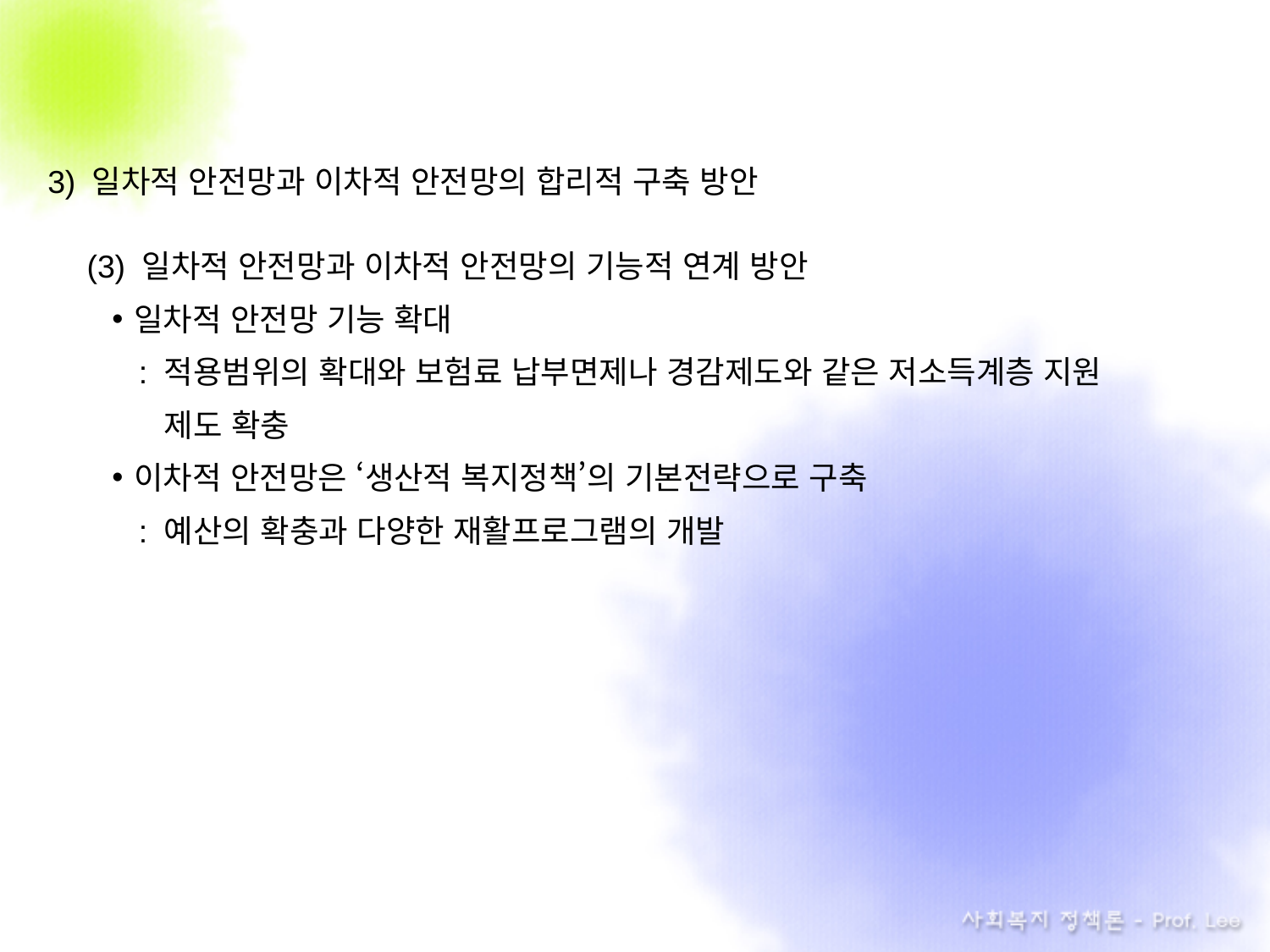

3) 일차적 안전망과 이차적 안전망의 합리적 구축 방안

(3) 일차적 안전망과 이차적 안전망의 기능적 연계 방안
일차적 안전망 기능 확대
   : 적용범위의 확대와 보험료 납부면제나 경감제도와 같은 저소득계층 지원
     제도 확충
이차적 안전망은 ‘생산적 복지정책’의 기본전략으로 구축
   : 예산의 확충과 다양한 재활프로그램의 개발